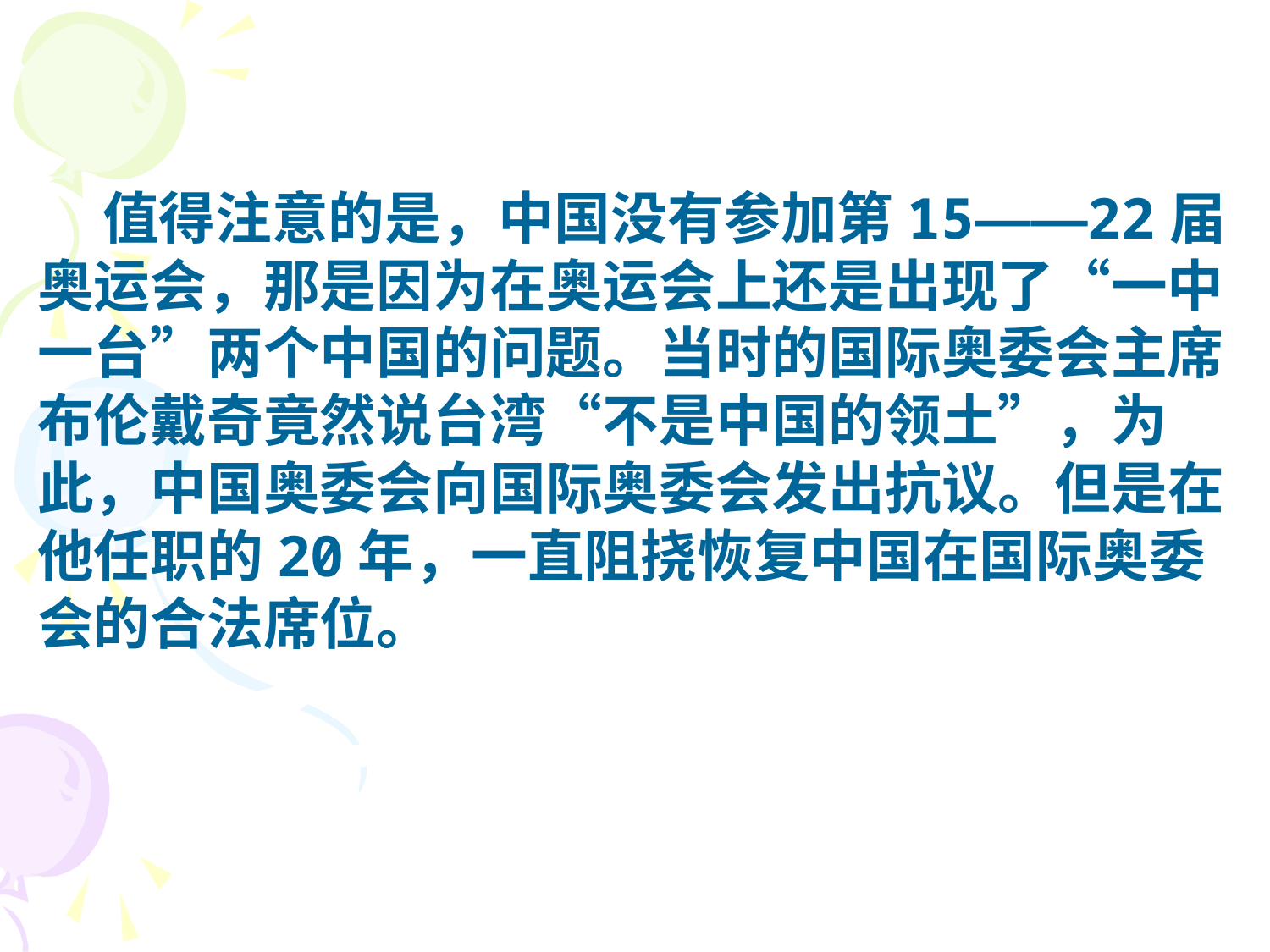

值得注意的是，中国没有参加第15——22届奥运会，那是因为在奥运会上还是出现了“一中一台”两个中国的问题。当时的国际奥委会主席布伦戴奇竟然说台湾“不是中国的领土”，为此，中国奥委会向国际奥委会发出抗议。但是在他任职的20年，一直阻挠恢复中国在国际奥委会的合法席位。